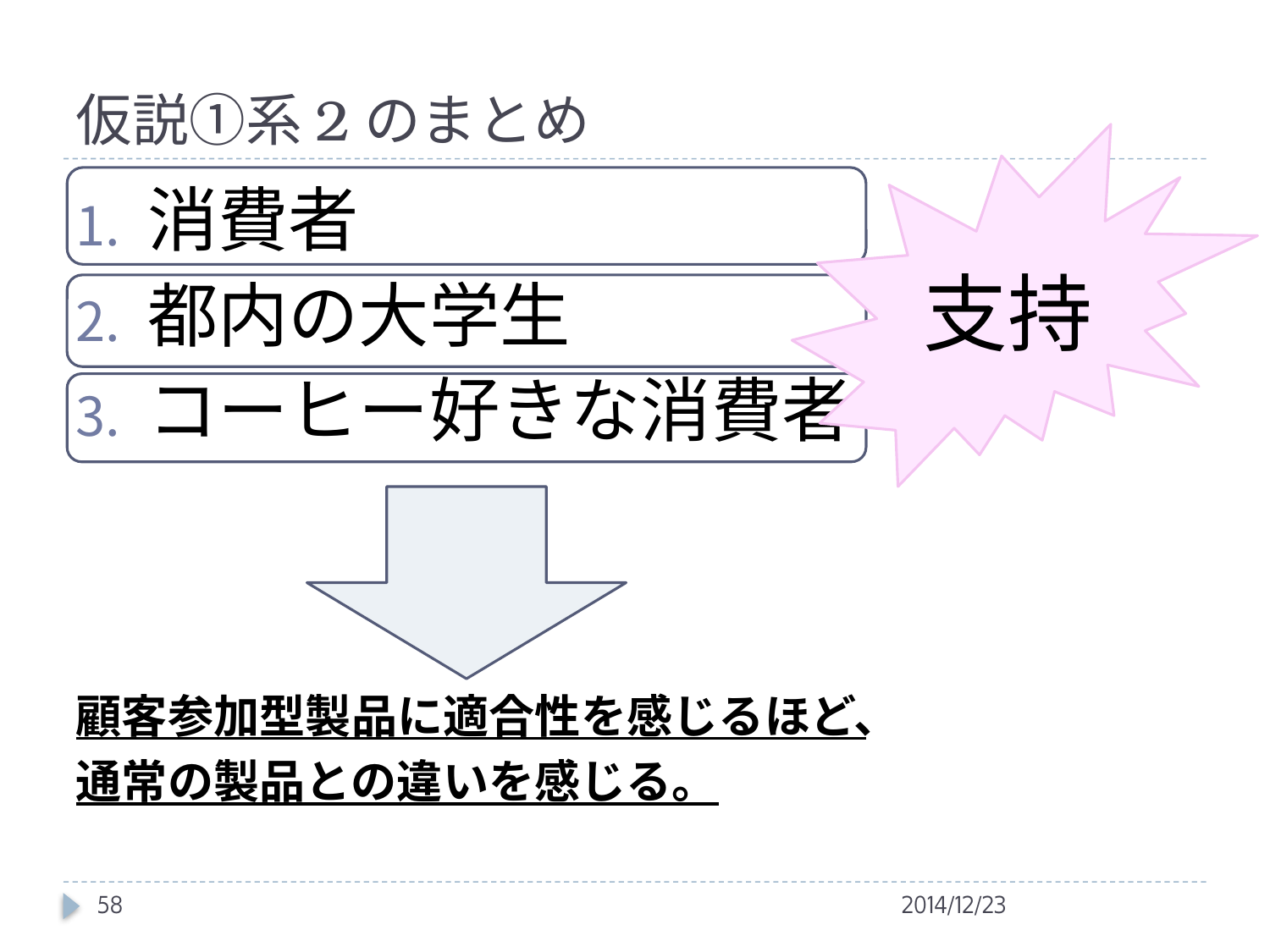

# 仮説①系2のまとめ
支持

消費者
都内の大学生
コーヒー好きな消費者

顧客参加型製品に適合性を感じるほど、
通常の製品との違いを感じる。

58
2014/12/23